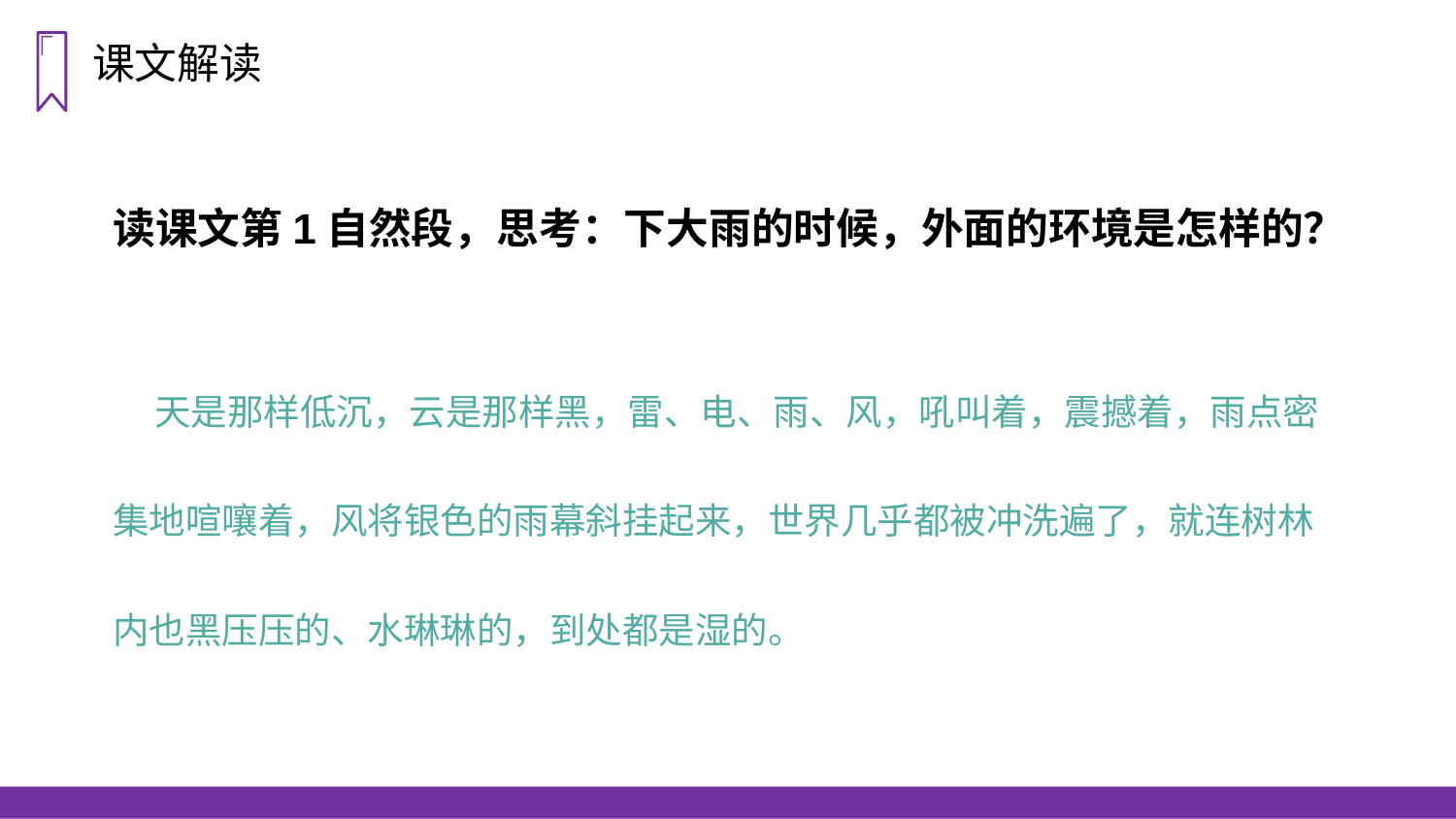

课文解读
读课文第1自然段，思考：下大雨的时候，外面的环境是怎样的？
    天是那样低沉，云是那样黑，雷、电、雨、风，吼叫着，震撼着，雨点密集地喧嚷着，风将银色的雨幕斜挂起来，世界几乎都被冲洗遍了，就连树林内也黑压压的、水琳琳的，到处都是湿的。